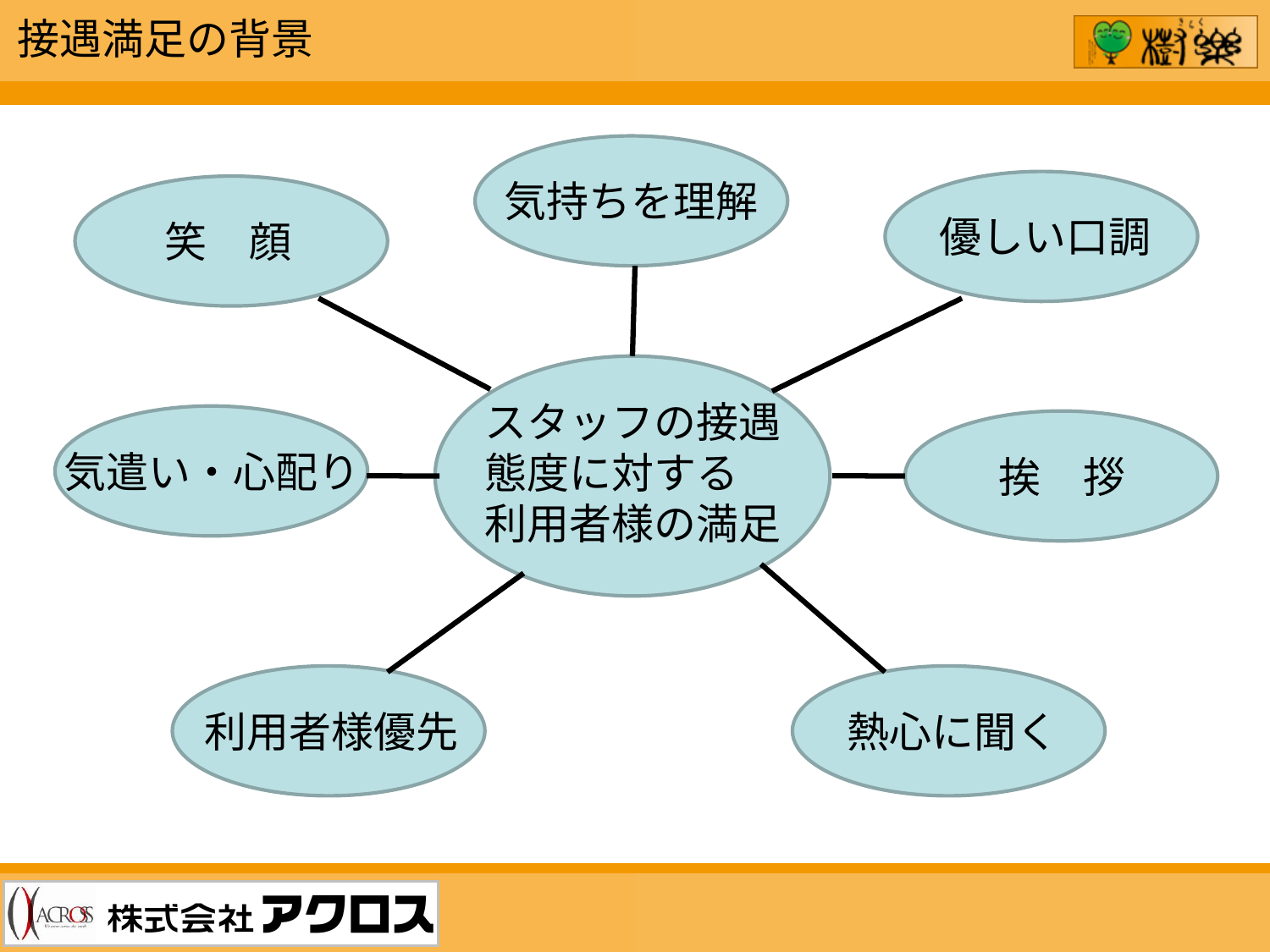

接遇満足の背景

気持ちを理解

優しい口調

笑　顔

スタッフの接遇
態度に対する
利用者様の満足

気遣い・心配り

挨　拶

利用者様優先

熱心に聞く